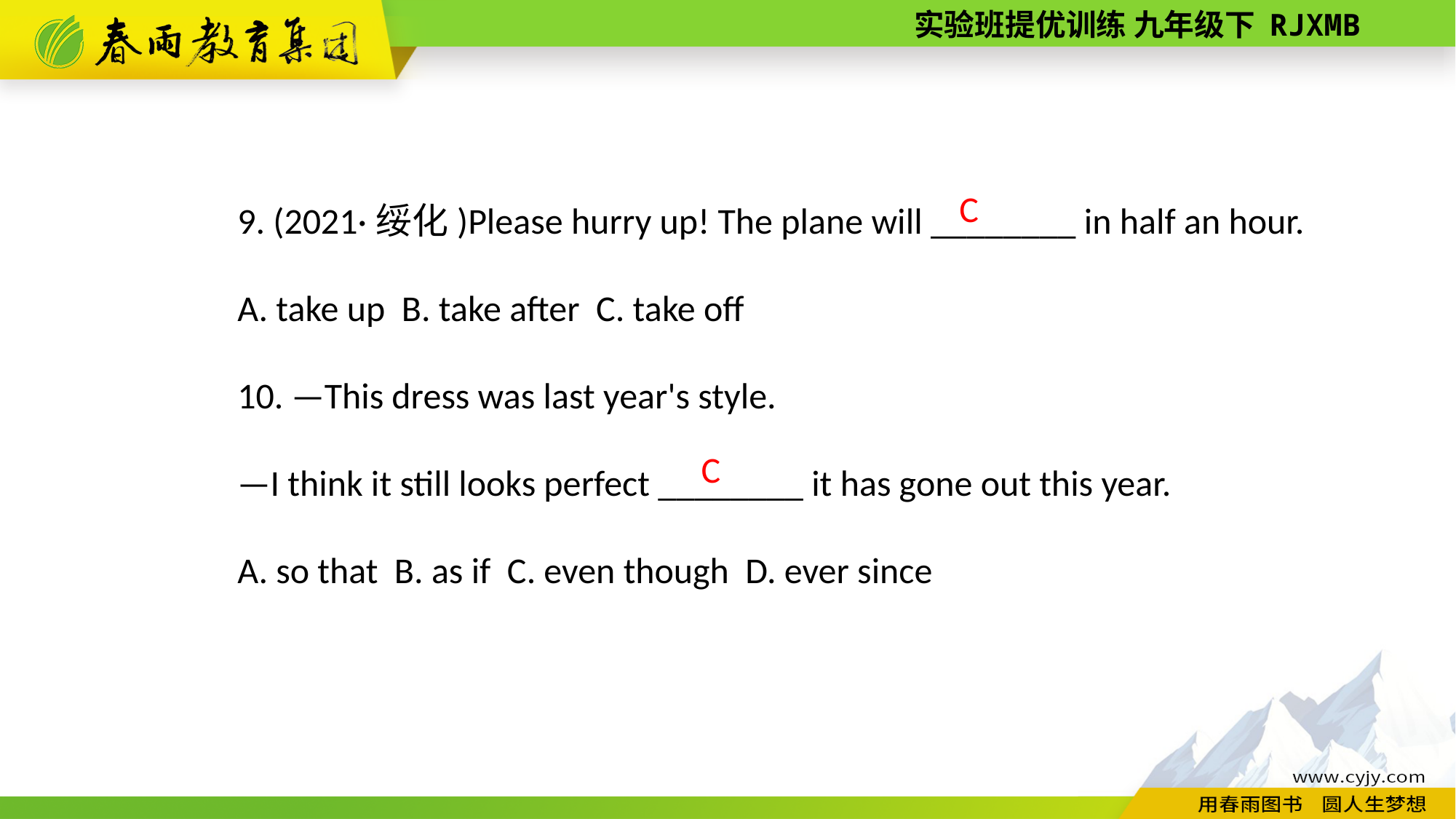

9. (2021·绥化)Please hurry up! The plane will ________ in half an hour.
A. take up  B. take after  C. take off
10. —This dress was last year's style.
—I think it still looks perfect ________ it has gone out this year.
A. so that  B. as if  C. even though  D. ever since
C
C